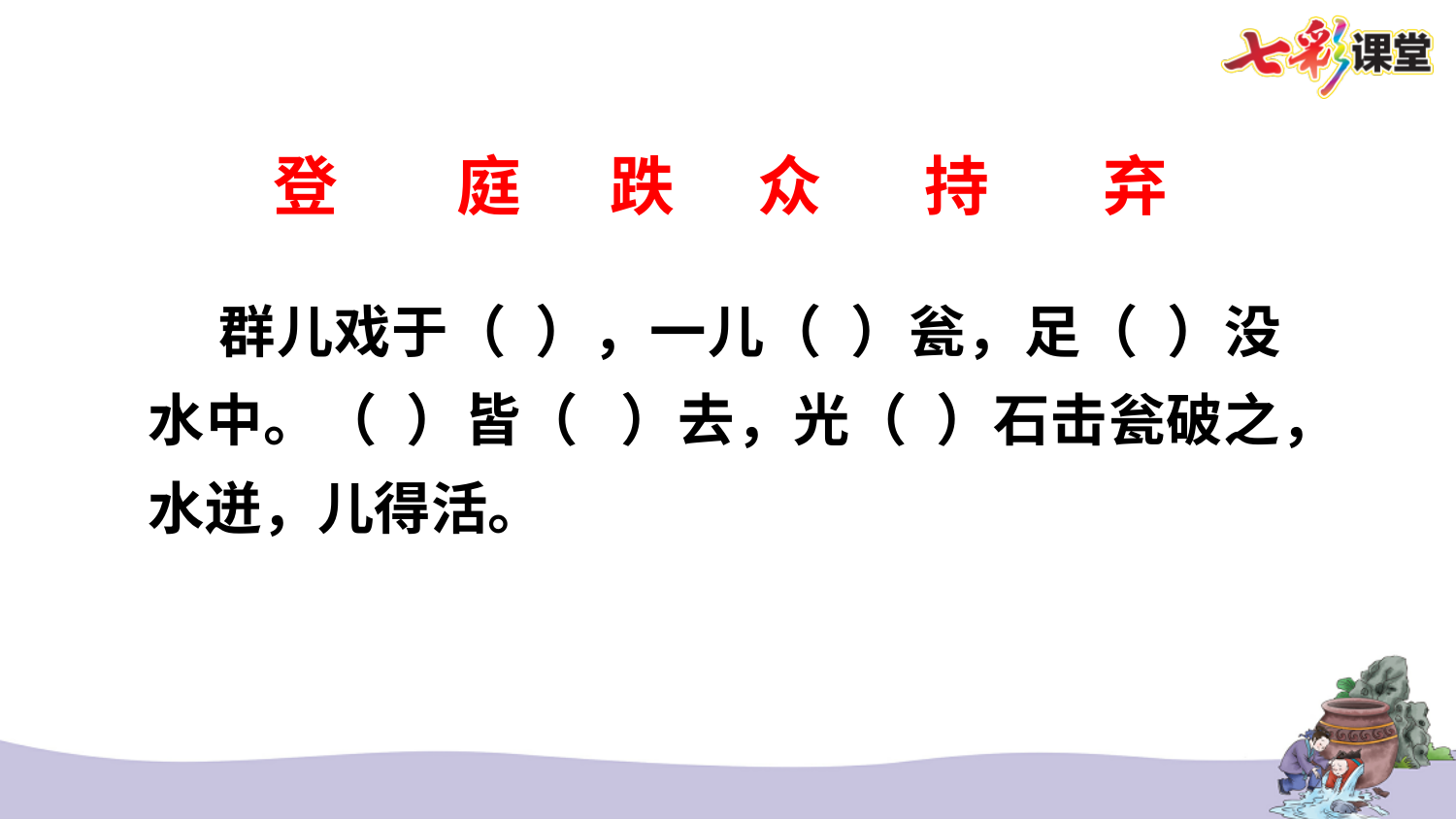

登
庭
跌
众
持
弃
    群儿戏于（  ），一儿（  ）瓮，足（  ）没水中。（  ）皆（   ）去，光（  ）石击瓮破之，水迸，儿得活。